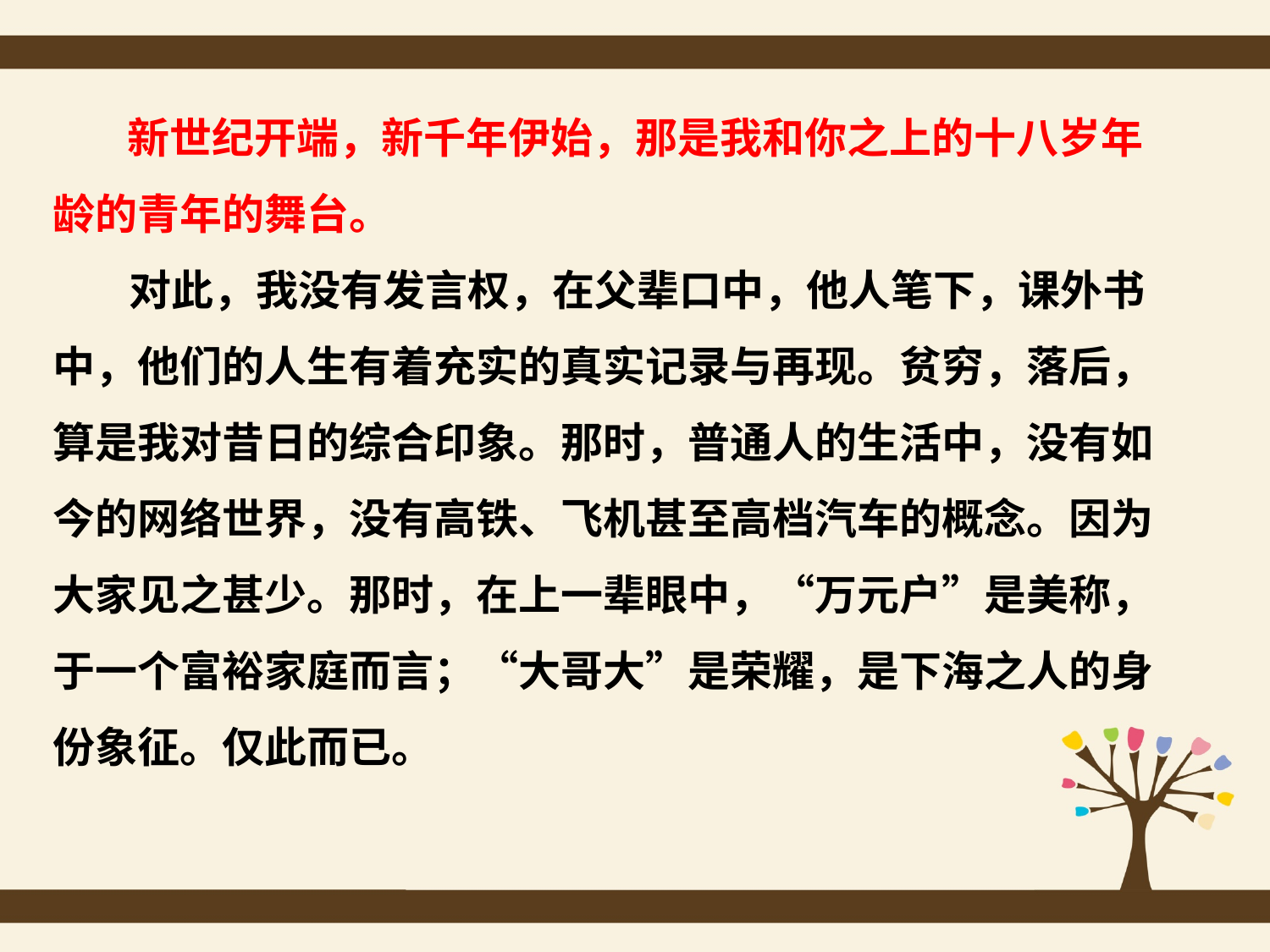

新世纪开端，新千年伊始，那是我和你之上的十八岁年龄的青年的舞台。
   对此，我没有发言权，在父辈口中，他人笔下，课外书中，他们的人生有着充实的真实记录与再现。贫穷，落后，算是我对昔日的综合印象。那时，普通人的生活中，没有如今的网络世界，没有高铁、飞机甚至高档汽车的概念。因为大家见之甚少。那时，在上一辈眼中，“万元户”是美称，于一个富裕家庭而言；“大哥大”是荣耀，是下海之人的身份象征。仅此而已。